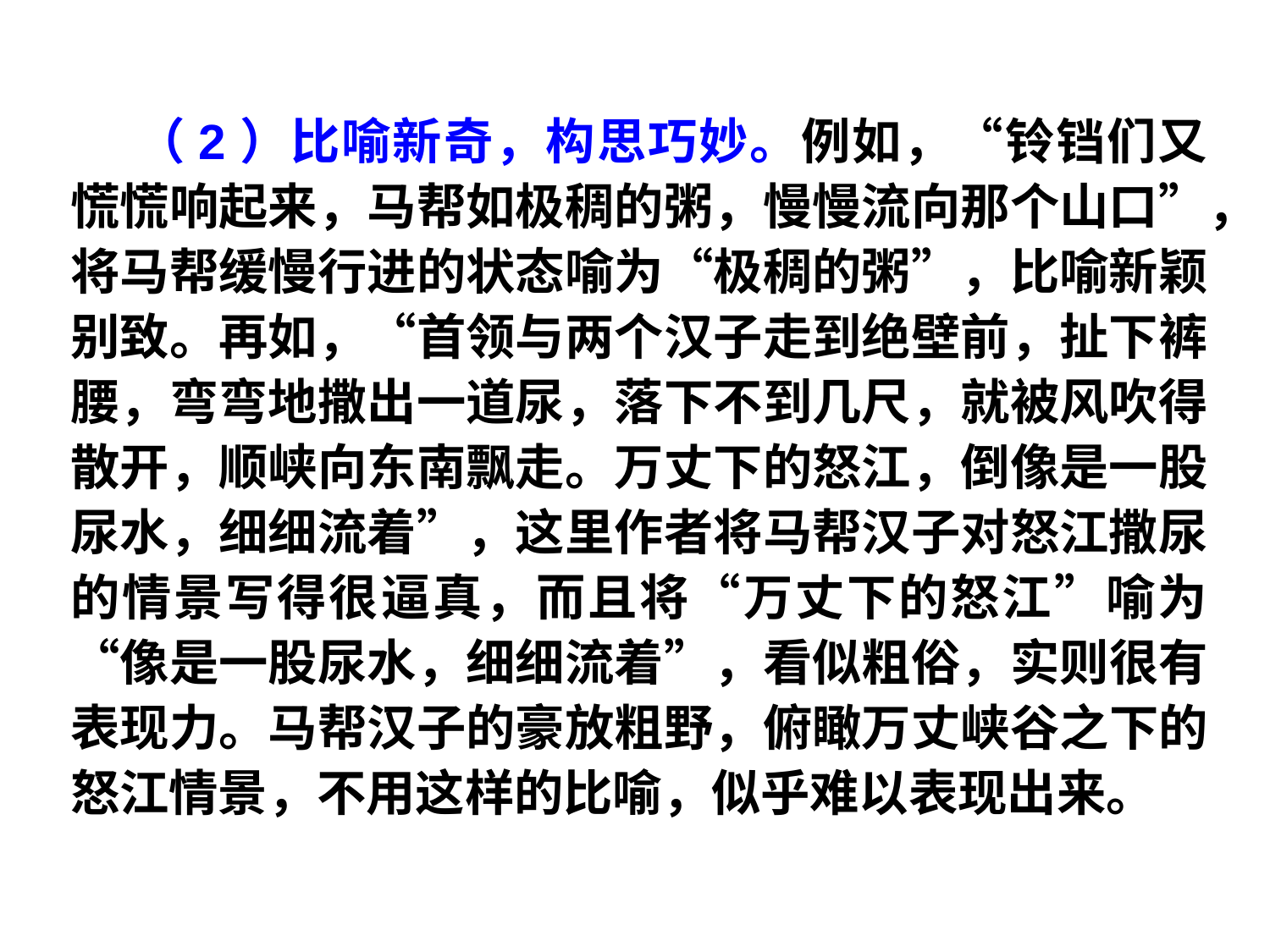

（2）比喻新奇，构思巧妙。例如，“铃铛们又慌慌响起来，马帮如极稠的粥，慢慢流向那个山口”，将马帮缓慢行进的状态喻为“极稠的粥”，比喻新颖别致。再如，“首领与两个汉子走到绝壁前，扯下裤腰，弯弯地撒出一道尿，落下不到几尺，就被风吹得散开，顺峡向东南飘走。万丈下的怒江，倒像是一股尿水，细细流着”，这里作者将马帮汉子对怒江撒尿的情景写得很逼真，而且将“万丈下的怒江”喻为“像是一股尿水，细细流着”，看似粗俗，实则很有表现力。马帮汉子的豪放粗野，俯瞰万丈峡谷之下的怒江情景，不用这样的比喻，似乎难以表现出来。